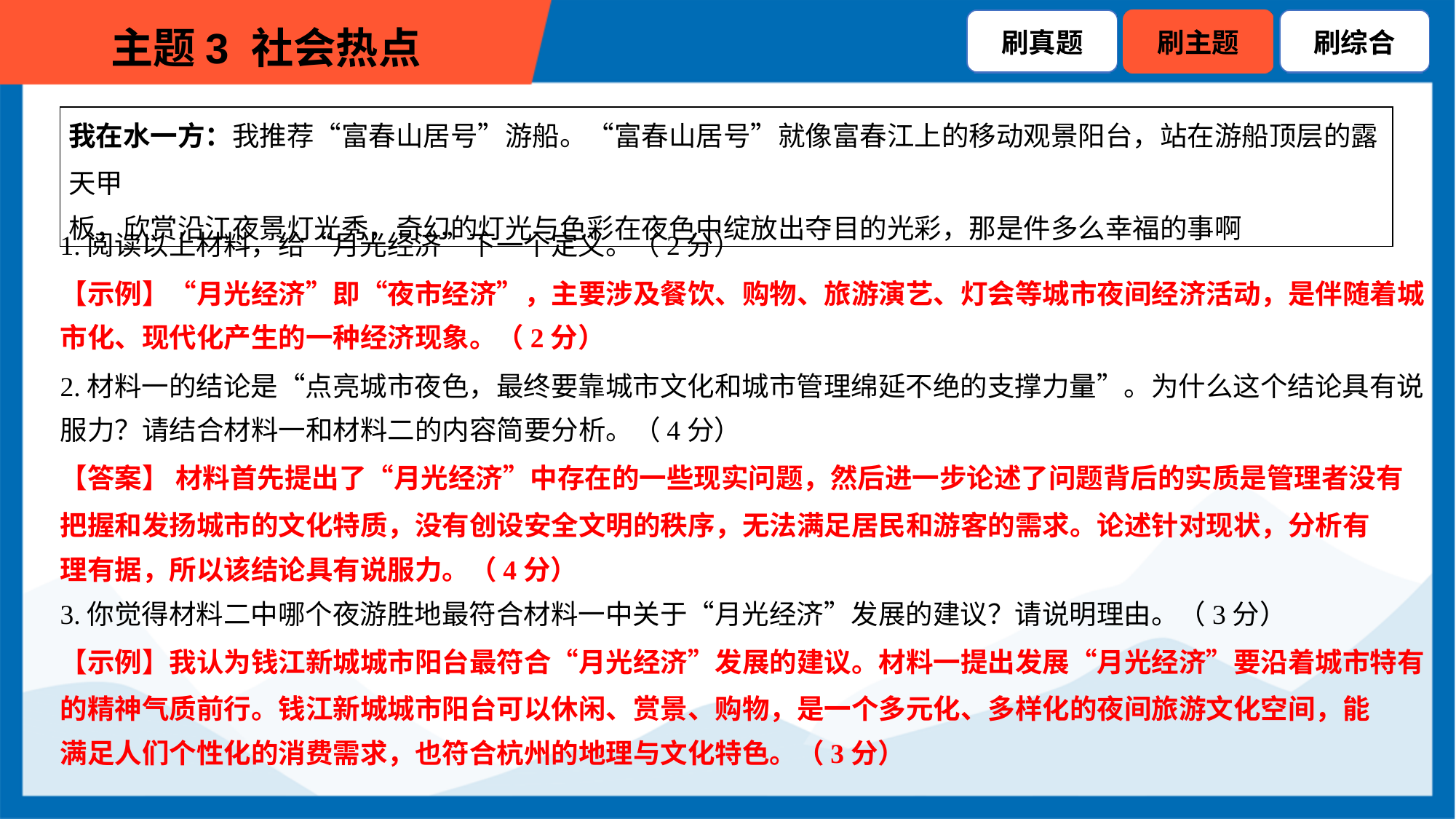

| 我在水一方：我推荐“富春山居号”游船。“富春山居号”就像富春江上的移动观景阳台，站在游船顶层的露天甲 板，欣赏沿江夜景灯光秀，奇幻的灯光与色彩在夜色中绽放出夺目的光彩，那是件多么幸福的事啊 |
| --- |
1.阅读以上材料，给“月光经济”下一个定义。（2分）
【示例】“月光经济”即“夜市经济”，主要涉及餐饮、购物、旅游演艺、灯会等城市夜间经济活动，是伴随着城
市化、现代化产生的一种经济现象。（2分）
2.材料一的结论是“点亮城市夜色，最终要靠城市文化和城市管理绵延不绝的支撑力量”。为什么这个结论具有说
服力？请结合材料一和材料二的内容简要分析。（4分）
【答案】 材料首先提出了“月光经济”中存在的一些现实问题，然后进一步论述了问题背后的实质是管理者没有
把握和发扬城市的文化特质，没有创设安全文明的秩序，无法满足居民和游客的需求。论述针对现状，分析有
理有据，所以该结论具有说服力。（4分）
3.你觉得材料二中哪个夜游胜地最符合材料一中关于“月光经济”发展的建议？请说明理由。（3分）
【示例】我认为钱江新城城市阳台最符合“月光经济”发展的建议。材料一提出发展“月光经济”要沿着城市特有
的精神气质前行。钱江新城城市阳台可以休闲、赏景、购物，是一个多元化、多样化的夜间旅游文化空间，能
满足人们个性化的消费需求，也符合杭州的地理与文化特色。（3分）